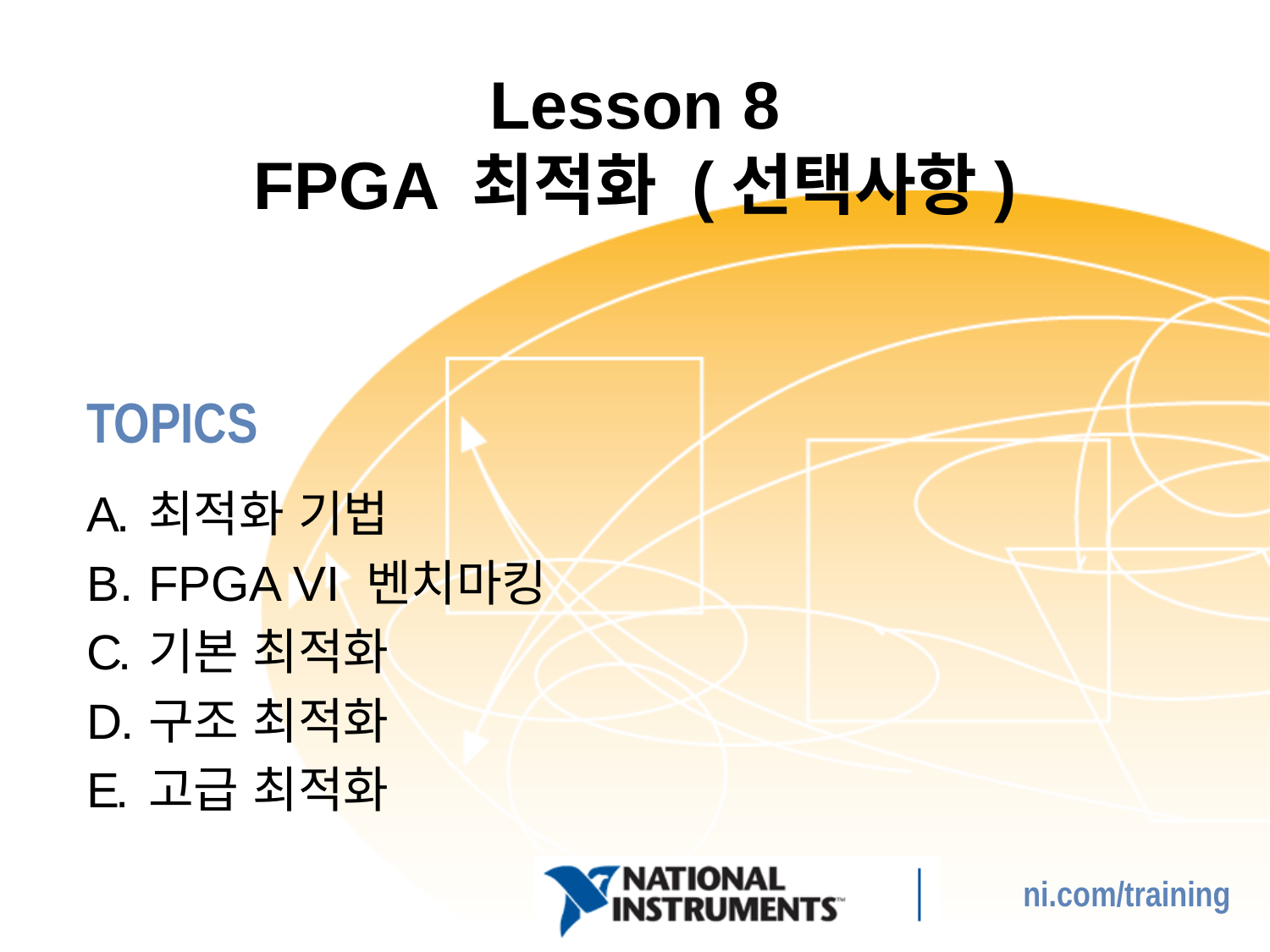

# Lesson 8 FPGA 최적화 (선택사항)
최적화 기법
FPGA VI 벤치마킹
기본 최적화
구조 최적화
고급 최적화